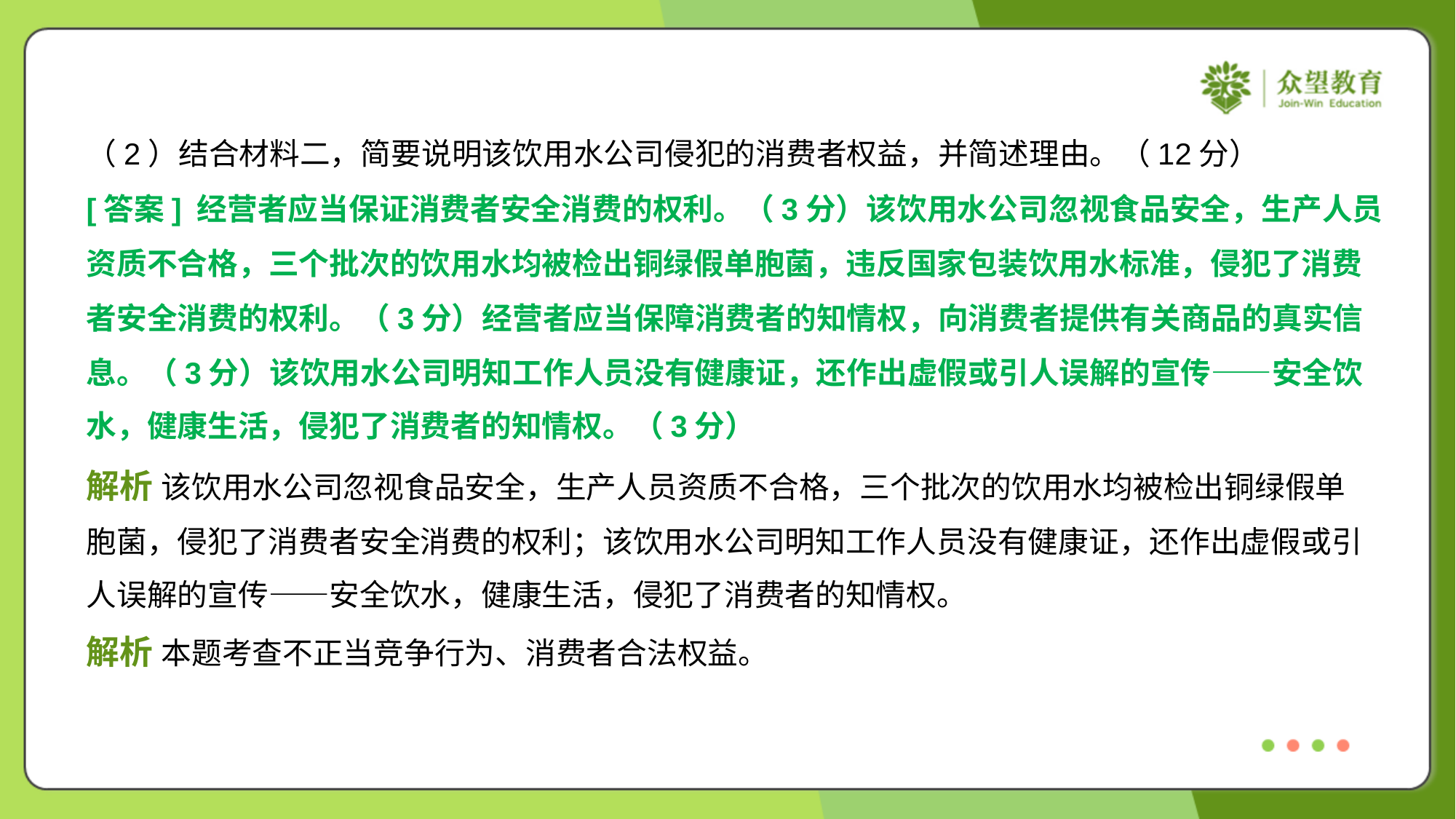

（2）结合材料二，简要说明该饮用水公司侵犯的消费者权益，并简述理由。（12分）
[答案] 经营者应当保证消费者安全消费的权利。（3分）该饮用水公司忽视食品安全，生产人员
资质不合格，三个批次的饮用水均被检出铜绿假单胞菌，违反国家包装饮用水标准，侵犯了消费
者安全消费的权利。（3分）经营者应当保障消费者的知情权，向消费者提供有关商品的真实信
息。（3分）该饮用水公司明知工作人员没有健康证，还作出虚假或引人误解的宣传——安全饮
水，健康生活，侵犯了消费者的知情权。（3分）
解析 该饮用水公司忽视食品安全，生产人员资质不合格，三个批次的饮用水均被检出铜绿假单
胞菌，侵犯了消费者安全消费的权利；该饮用水公司明知工作人员没有健康证，还作出虚假或引
人误解的宣传——安全饮水，健康生活，侵犯了消费者的知情权。
解析 本题考查不正当竞争行为、消费者合法权益。